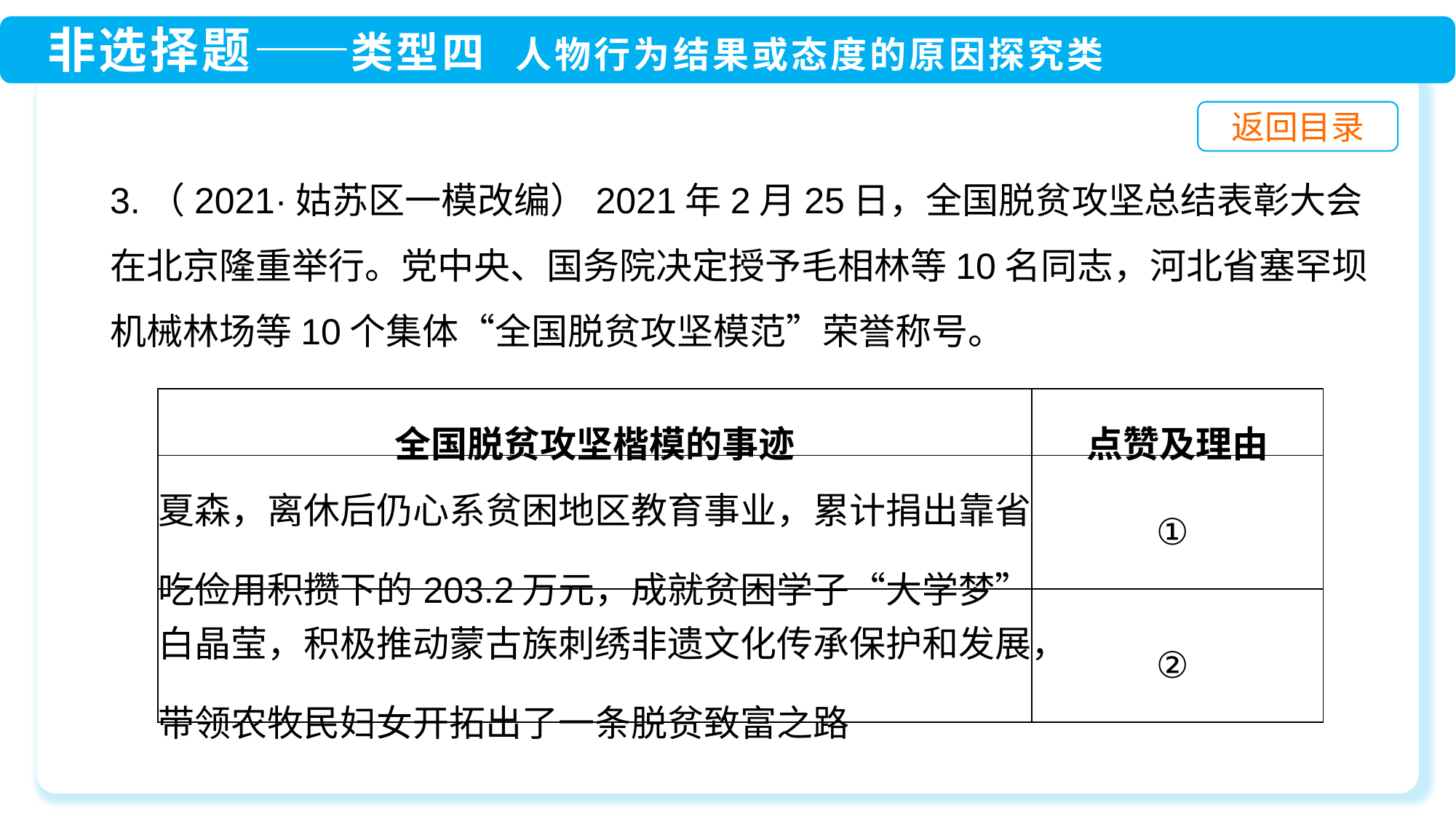

3.（2021·姑苏区一模改编）2021年2月25日，全国脱贫攻坚总结表彰大会在北京隆重举行。党中央、国务院决定授予毛相林等10名同志，河北省塞罕坝机械林场等10个集体“全国脱贫攻坚模范”荣誉称号。

| 全国脱贫攻坚楷模的事迹 | 点赞及理由 |
| --- | --- |
| 夏森，离休后仍心系贫困地区教育事业，累计捐出靠省吃俭用积攒下的203.2万元，成就贫困学子“大学梦” | ① |
| 白晶莹，积极推动蒙古族刺绣非遗文化传承保护和发展，带领农牧民妇女开拓出了一条脱贫致富之路 | ② |